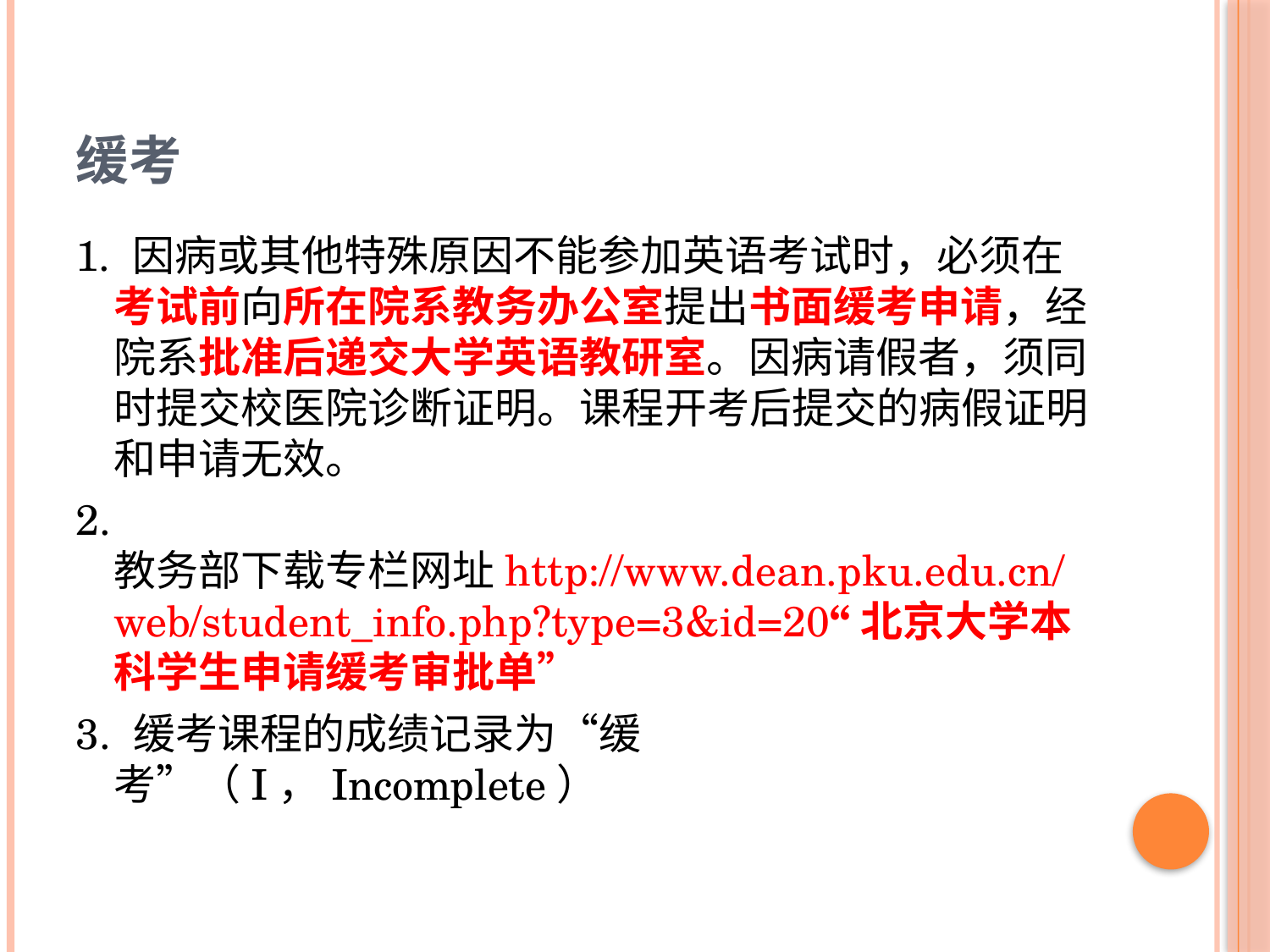

# 缓考
1. 因病或其他特殊原因不能参加英语考试时，必须在考试前向所在院系教务办公室提出书面缓考申请，经院系批准后递交大学英语教研室。因病请假者，须同时提交校医院诊断证明。课程开考后提交的病假证明和申请无效。
2. 教务部下载专栏网址http://www.dean.pku.edu.cn/web/student_info.php?type=3&id=20“北京大学本科学生申请缓考审批单”
3. 缓考课程的成绩记录为“缓考”（I，Incomplete）